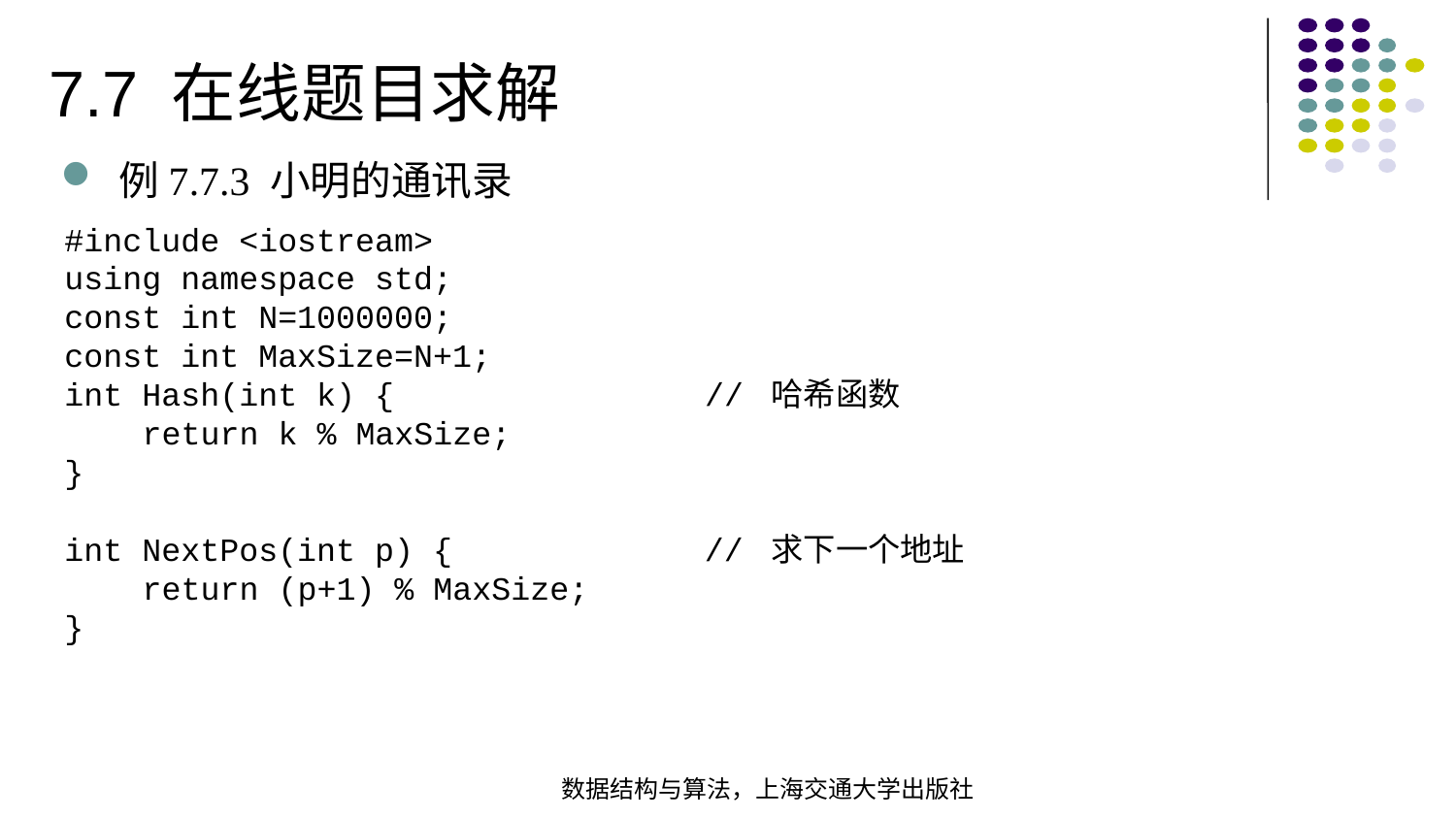

7.7 在线题目求解
例7.7.3 小明的通讯录
#include <iostream>using namespace std;const int N=1000000;const int MaxSize=N+1;int Hash(int k) {                // 哈希函数     return k % MaxSize;}
int NextPos(int p) {             // 求下一个地址     return (p+1) % MaxSize;}